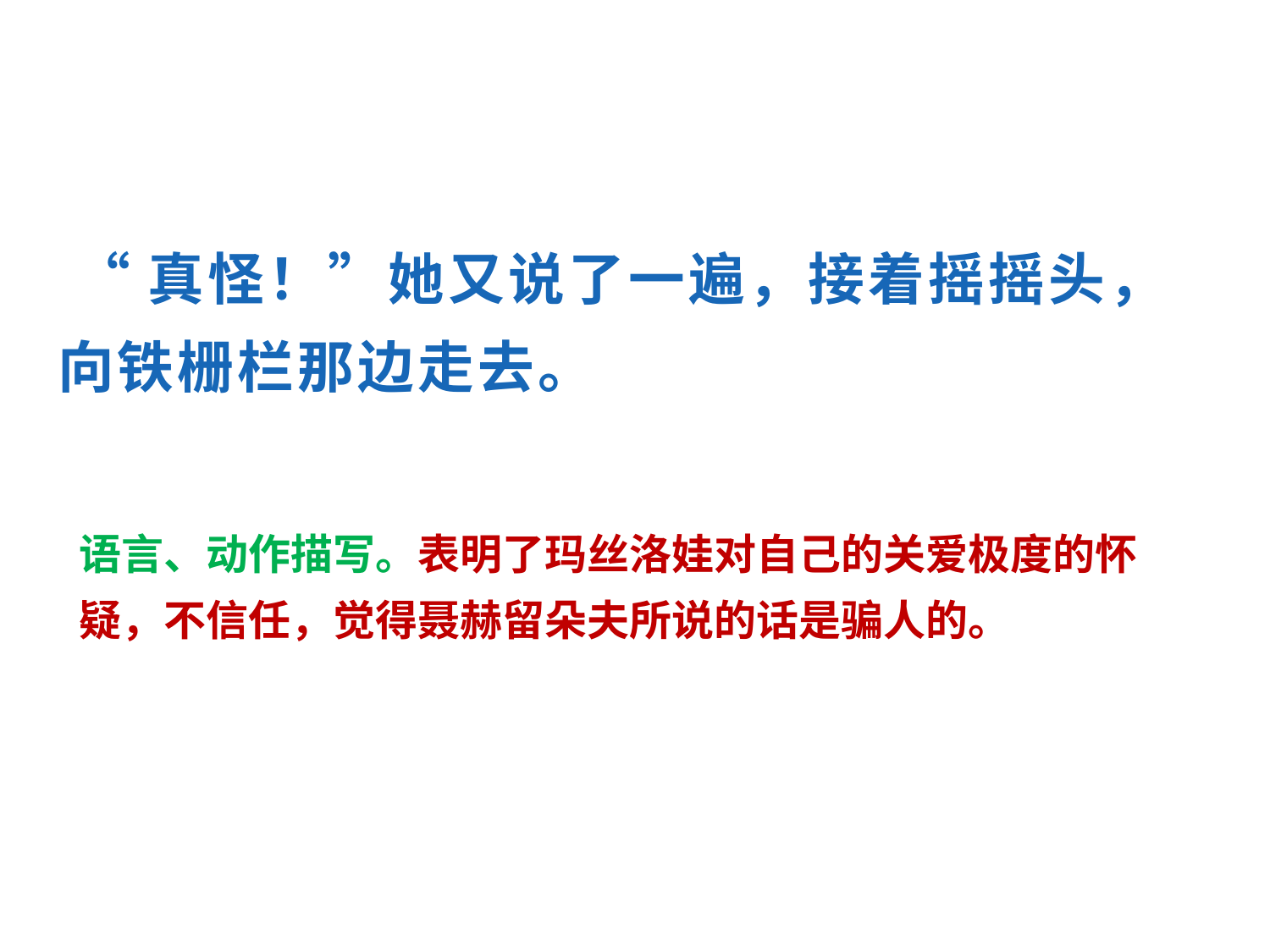

“真怪！”她又说了一遍，接着摇摇头，向铁栅栏那边走去。
语言、动作描写。表明了玛丝洛娃对自己的关爱极度的怀疑，不信任，觉得聂赫留朵夫所说的话是骗人的。